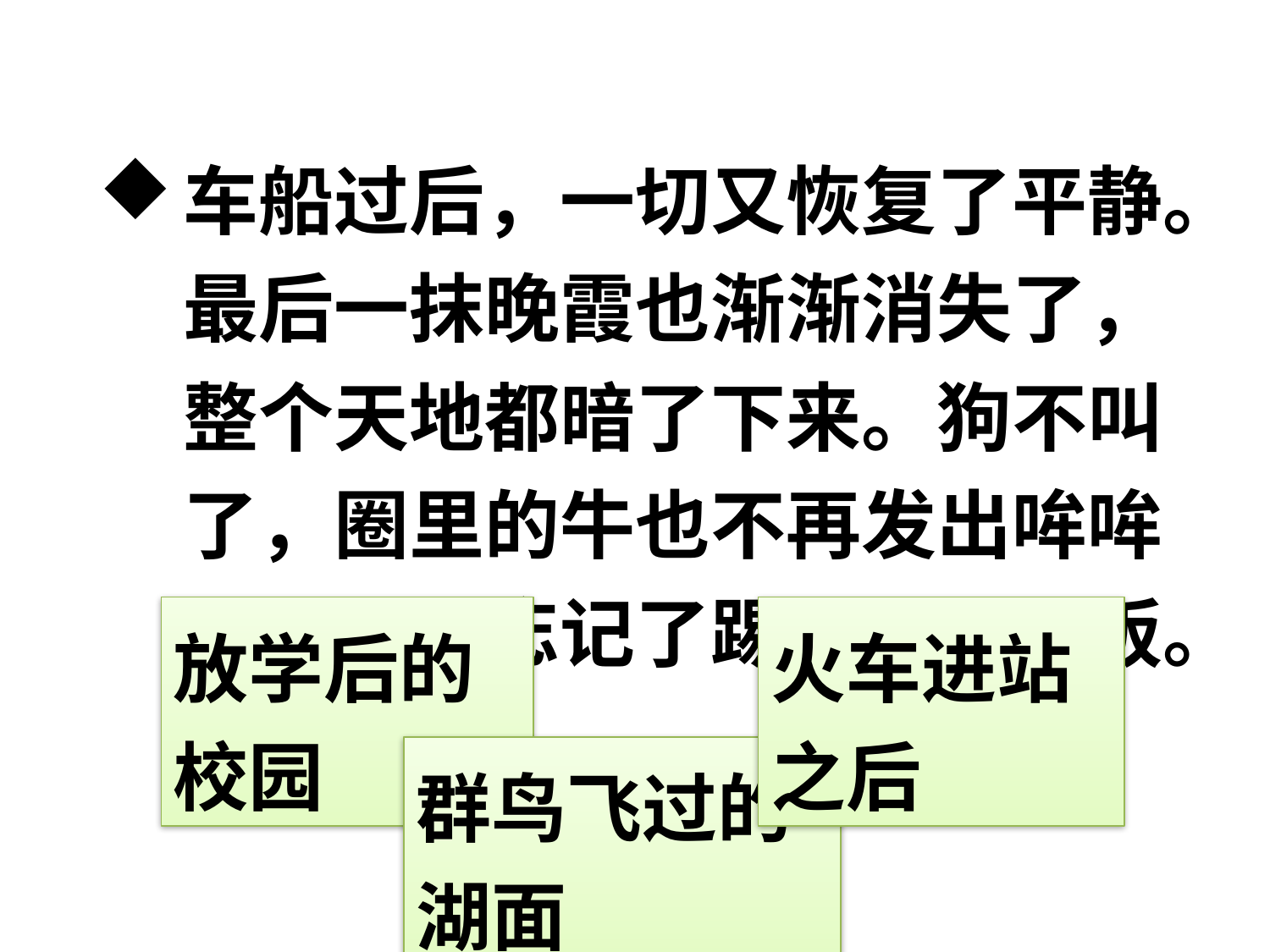

车船过后，一切又恢复了平静。最后一抹晚霞也渐渐消失了，整个天地都暗了下来。狗不叫了，圈里的牛也不再发出哞哞声，马也忘记了踢马房的挡板。
放学后的校园
火车进站之后
群鸟飞过的湖面